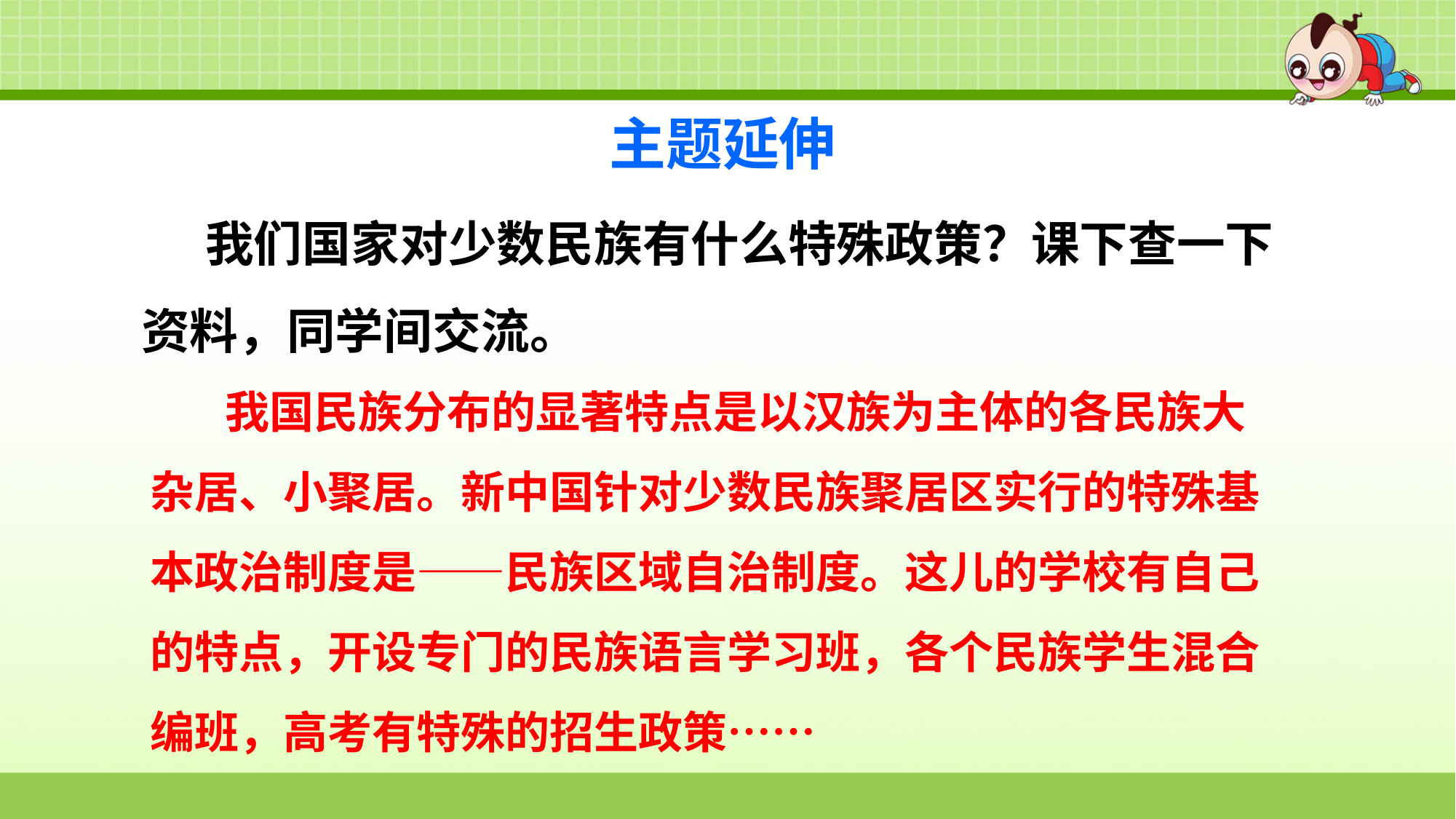

主题延伸
我们国家对少数民族有什么特殊政策？课下查一下资料，同学间交流。
我国民族分布的显著特点是以汉族为主体的各民族大杂居、小聚居。新中国针对少数民族聚居区实行的特殊基本政治制度是——民族区域自治制度。这儿的学校有自己的特点，开设专门的民族语言学习班，各个民族学生混合编班，高考有特殊的招生政策……